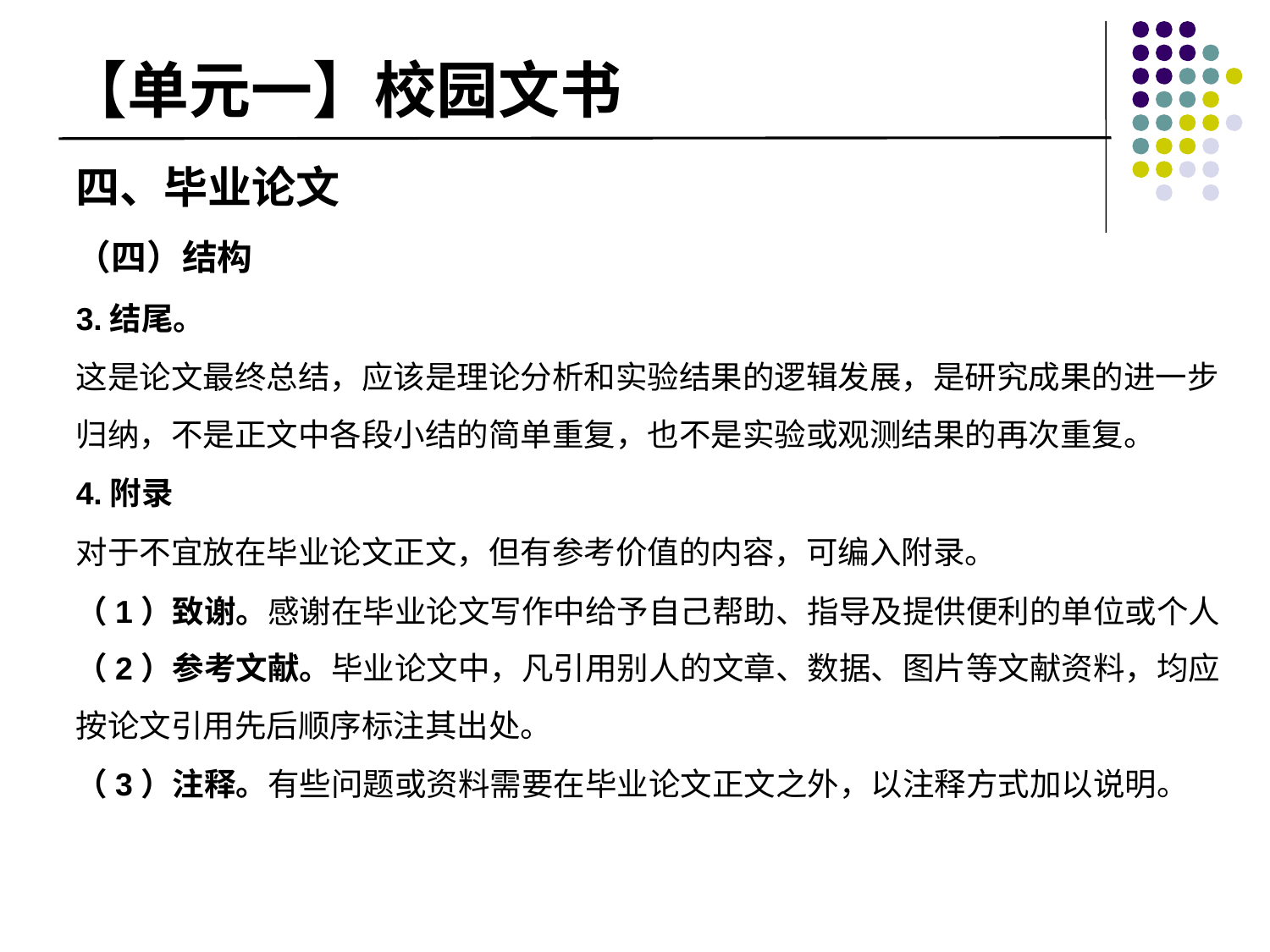

# 【单元一】校园文书
四、毕业论文
（四）结构
3.结尾。
这是论文最终总结，应该是理论分析和实验结果的逻辑发展，是研究成果的进一步归纳，不是正文中各段小结的简单重复，也不是实验或观测结果的再次重复。
4.附录
对于不宜放在毕业论文正文，但有参考价值的内容，可编入附录。
（1）致谢。感谢在毕业论文写作中给予自己帮助、指导及提供便利的单位或个人（2）参考文献。毕业论文中，凡引用别人的文章、数据、图片等文献资料，均应按论文引用先后顺序标注其出处。
（3）注释。有些问题或资料需要在毕业论文正文之外，以注释方式加以说明。